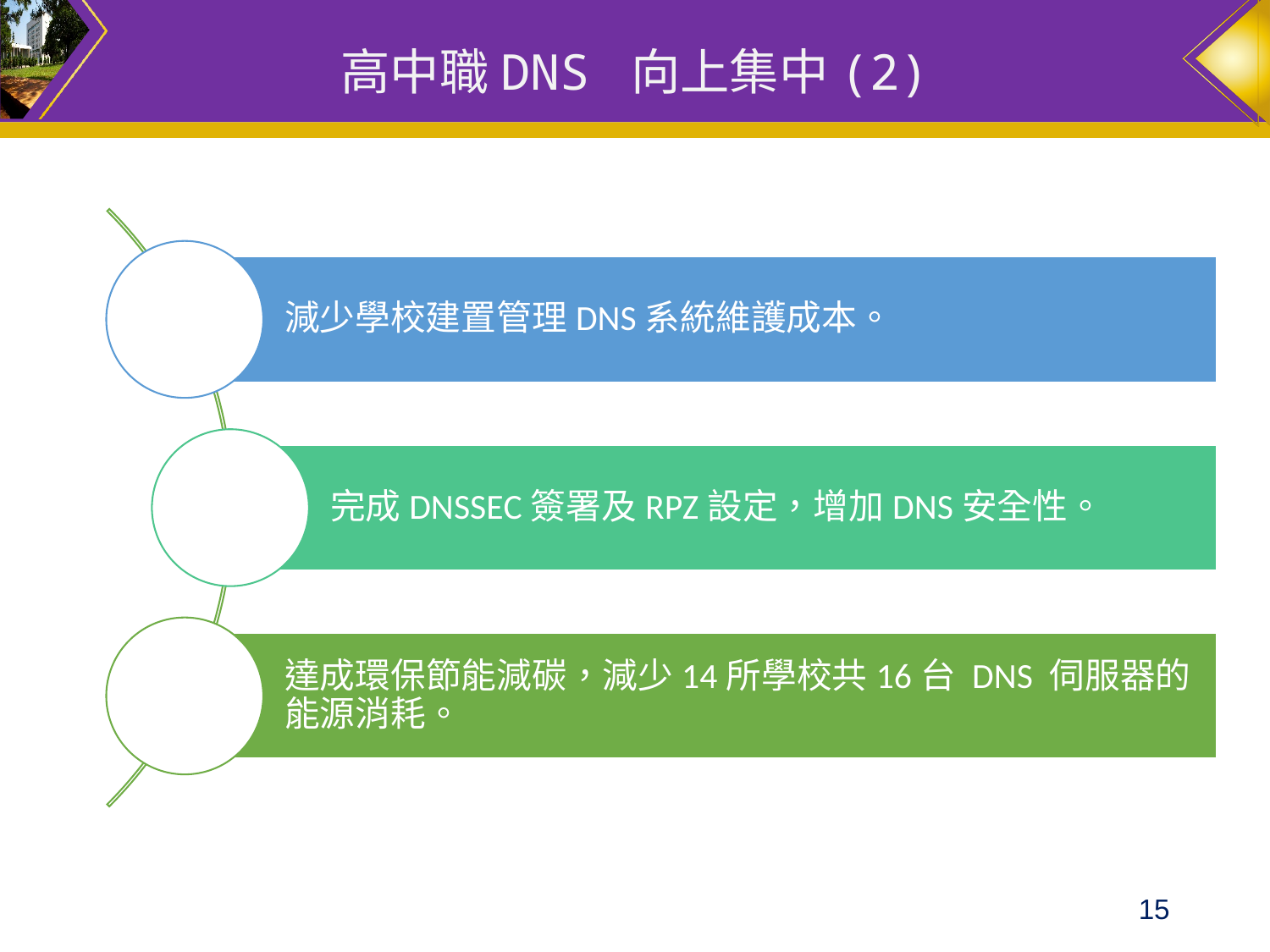

# 高中職DNS 向上集中(2)
減少學校建置管理DNS系統維護成本。
完成DNSSEC簽署及RPZ設定，增加DNS安全性。
達成環保節能減碳，減少14所學校共16台 DNS 伺服器的能源消耗。

15